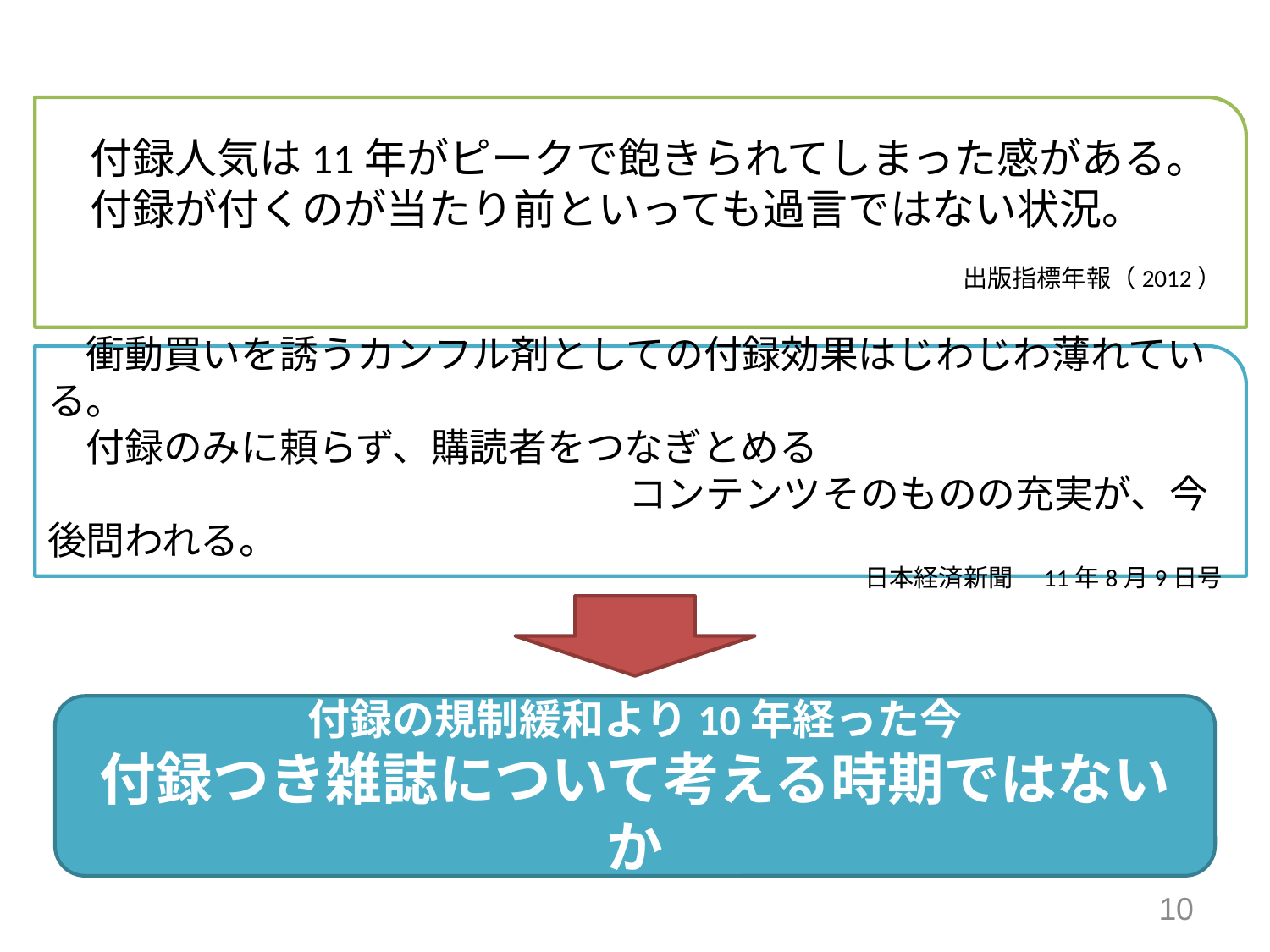

付録人気は11年がピークで飽きられてしまった感がある。
　付録が付くのが当たり前といっても過言ではない状況。

出版指標年報（2012）
　衝動買いを誘うカンフル剤としての付録効果はじわじわ薄れている。
　付録のみに頼らず、購読者をつなぎとめる
　　　　　　　　　　　　　　　コンテンツそのものの充実が、今後問われる。
日本経済新聞　11年8月9日号

付録の規制緩和より10年経った今
付録つき雑誌について考える時期ではないか
10